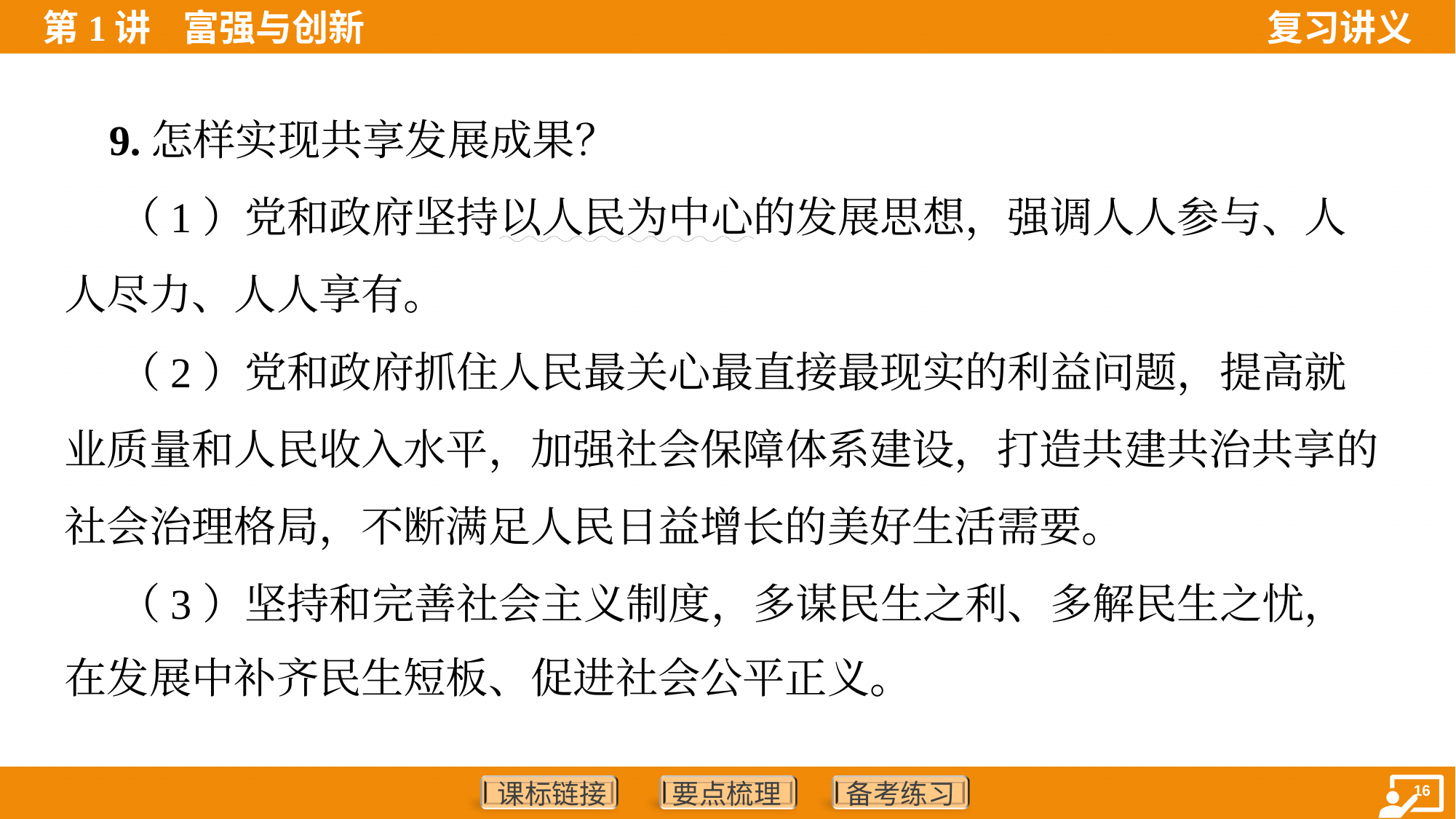

9.怎样实现共享发展成果？
    （1）党和政府坚持以人民为中心的发展思想，强调人人参与、人
人尽力、人人享有。
    （2）党和政府抓住人民最关心最直接最现实的利益问题，提高就
业质量和人民收入水平，加强社会保障体系建设，打造共建共治共享的
社会治理格局，不断满足人民日益增长的美好生活需要。
    （3）坚持和完善社会主义制度，多谋民生之利、多解民生之忧，
在发展中补齐民生短板、促进社会公平正义。